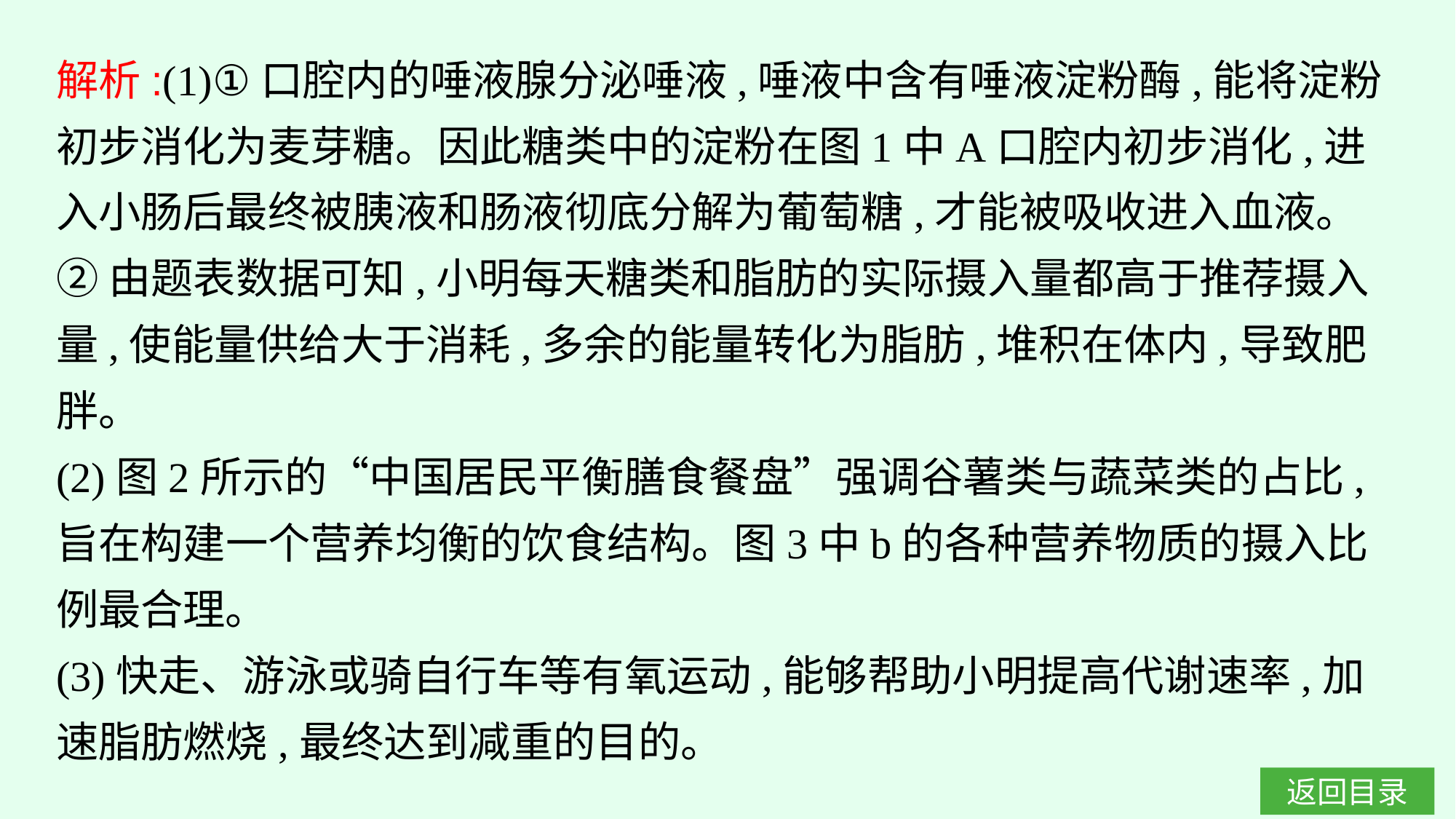

解析:(1)①口腔内的唾液腺分泌唾液,唾液中含有唾液淀粉酶,能将淀粉初步消化为麦芽糖。因此糖类中的淀粉在图1中A口腔内初步消化,进入小肠后最终被胰液和肠液彻底分解为葡萄糖,才能被吸收进入血液。
②由题表数据可知,小明每天糖类和脂肪的实际摄入量都高于推荐摄入量,使能量供给大于消耗,多余的能量转化为脂肪,堆积在体内,导致肥胖。
(2)图2所示的“中国居民平衡膳食餐盘”强调谷薯类与蔬菜类的占比,旨在构建一个营养均衡的饮食结构。图3中b的各种营养物质的摄入比例最合理。
(3)快走、游泳或骑自行车等有氧运动,能够帮助小明提高代谢速率,加速脂肪燃烧,最终达到减重的目的。